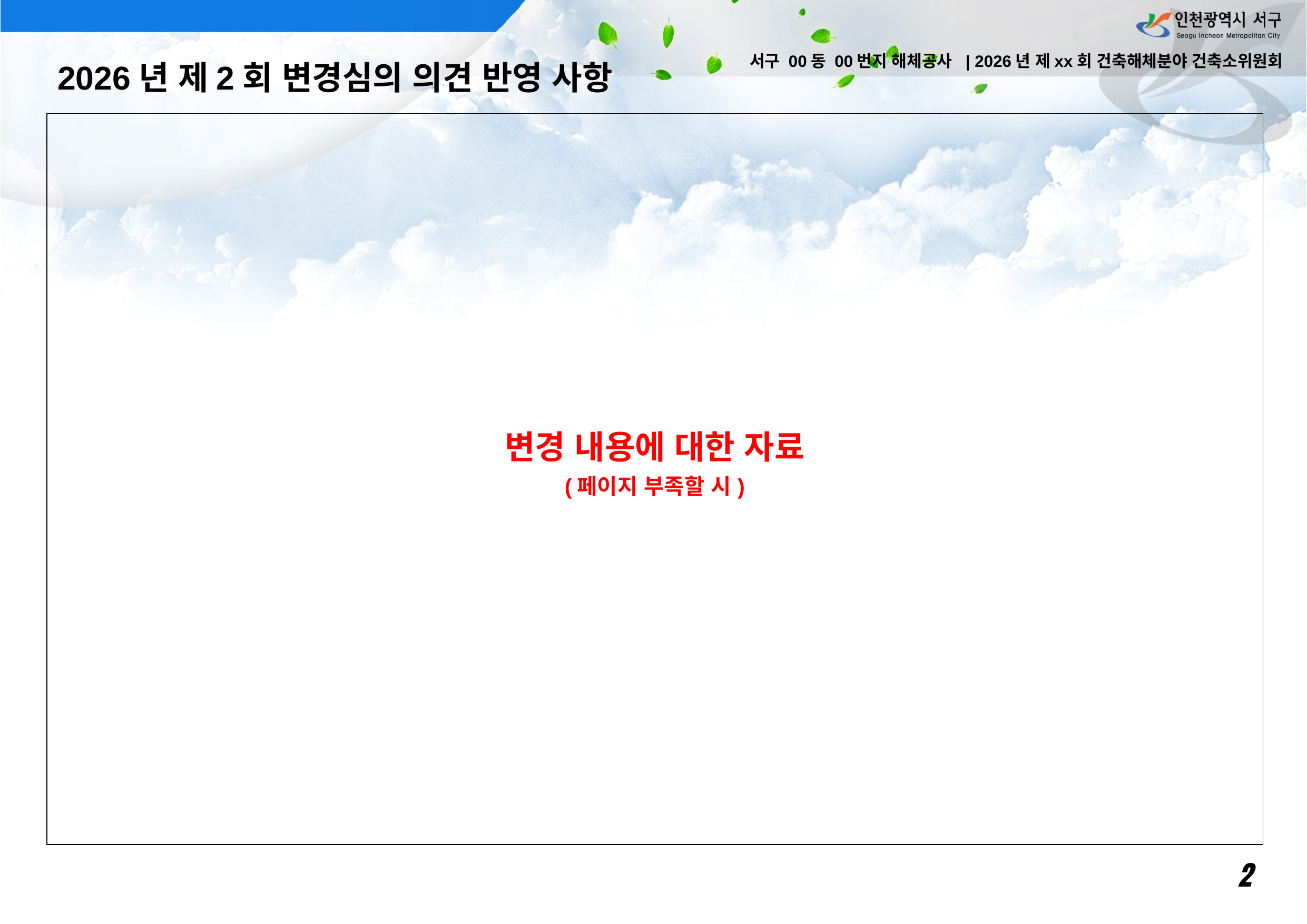

서구 00동 00번지 해체공사  | 2026년 제xx회 건축해체분야 건축소위원회
2026년 제2회 변경심의 의견 반영 사항
| 변경 내용에 대한 자료 (페이지 부족할 시) |
| --- |
2